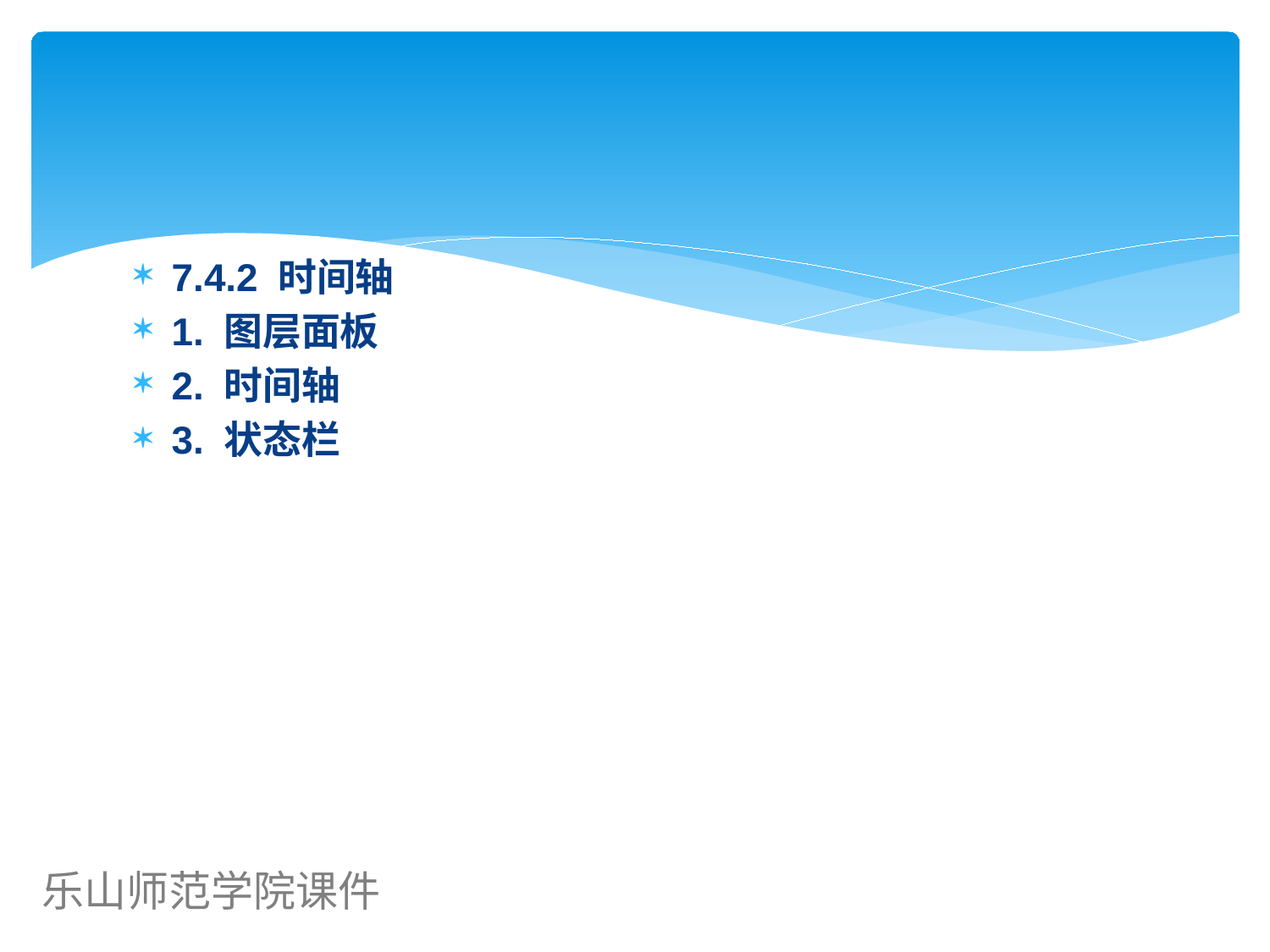

7.4.2 时间轴
1. 图层面板
2. 时间轴
3. 状态栏